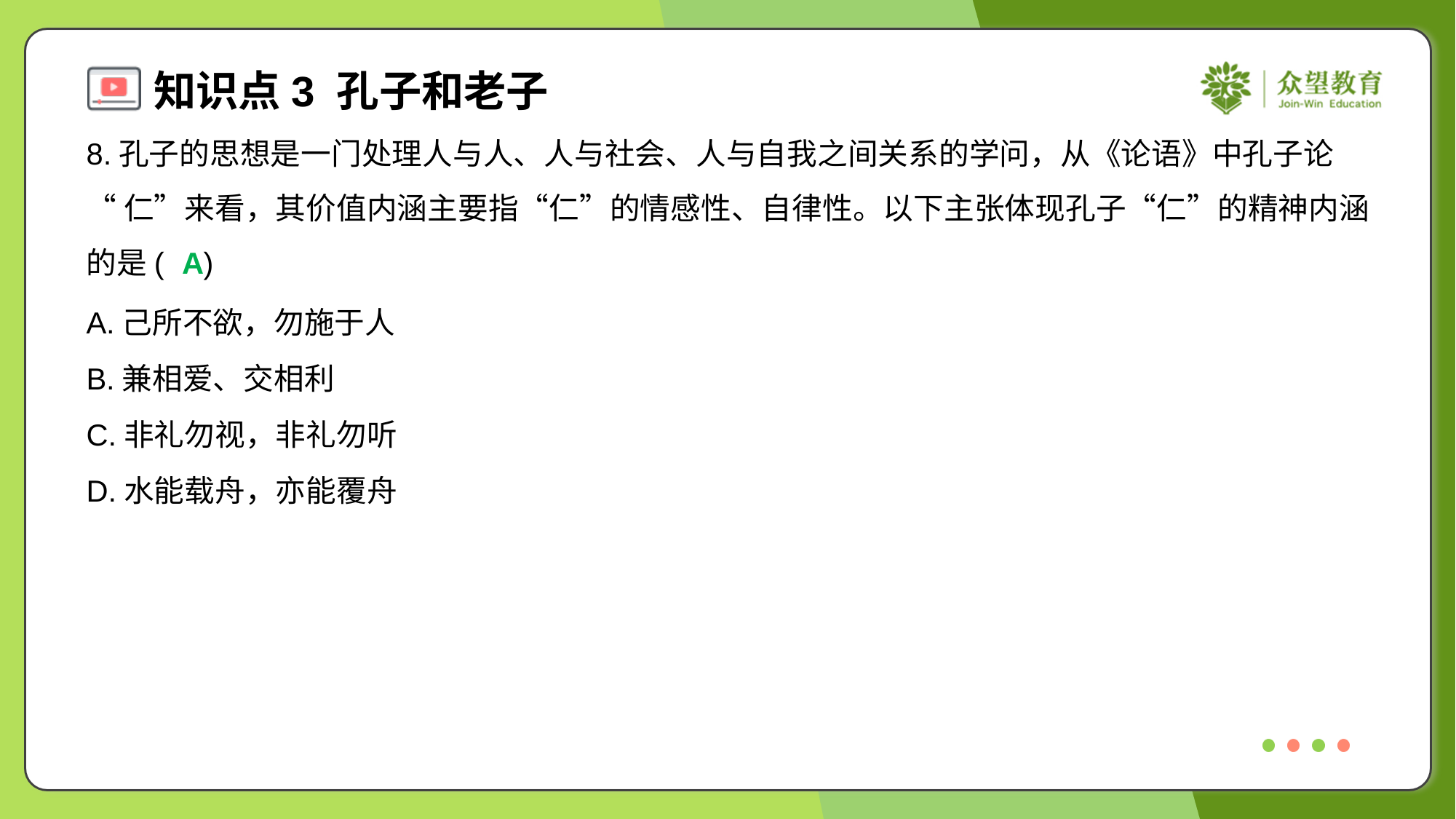

8.孔子的思想是一门处理人与人、人与社会、人与自我之间关系的学问，从《论语》中孔子论
“仁”来看，其价值内涵主要指“仁”的情感性、自律性。以下主张体现孔子“仁”的精神内涵
的是(     )
A
A.己所不欲，勿施于人
B.兼相爱、交相利
C.非礼勿视，非礼勿听
D.水能载舟，亦能覆舟